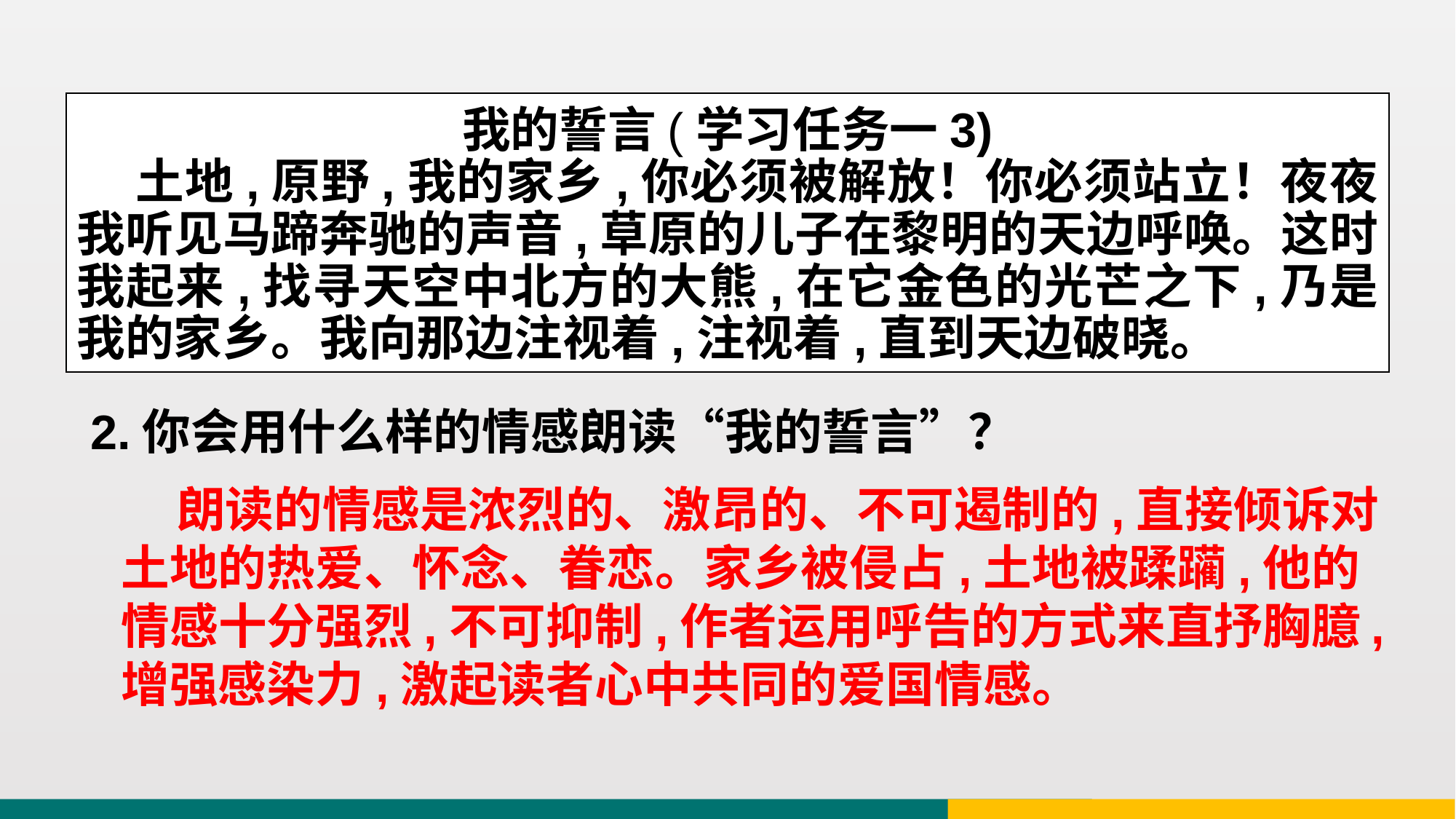

我的誓言(学习任务一3)
    土地,原野,我的家乡,你必须被解放！你必须站立！夜夜我听见马蹄奔驰的声音,草原的儿子在黎明的天边呼唤。这时我起来,找寻天空中北方的大熊,在它金色的光芒之下,乃是我的家乡。我向那边注视着,注视着,直到天边破晓。
 2.你会用什么样的情感朗读“我的誓言”？
    朗读的情感是浓烈的、激昂的、不可遏制的,直接倾诉对土地的热爱、怀念、眷恋。家乡被侵占,土地被蹂躏,他的情感十分强烈,不可抑制,作者运用呼告的方式来直抒胸臆,增强感染力,激起读者心中共同的爱国情感。